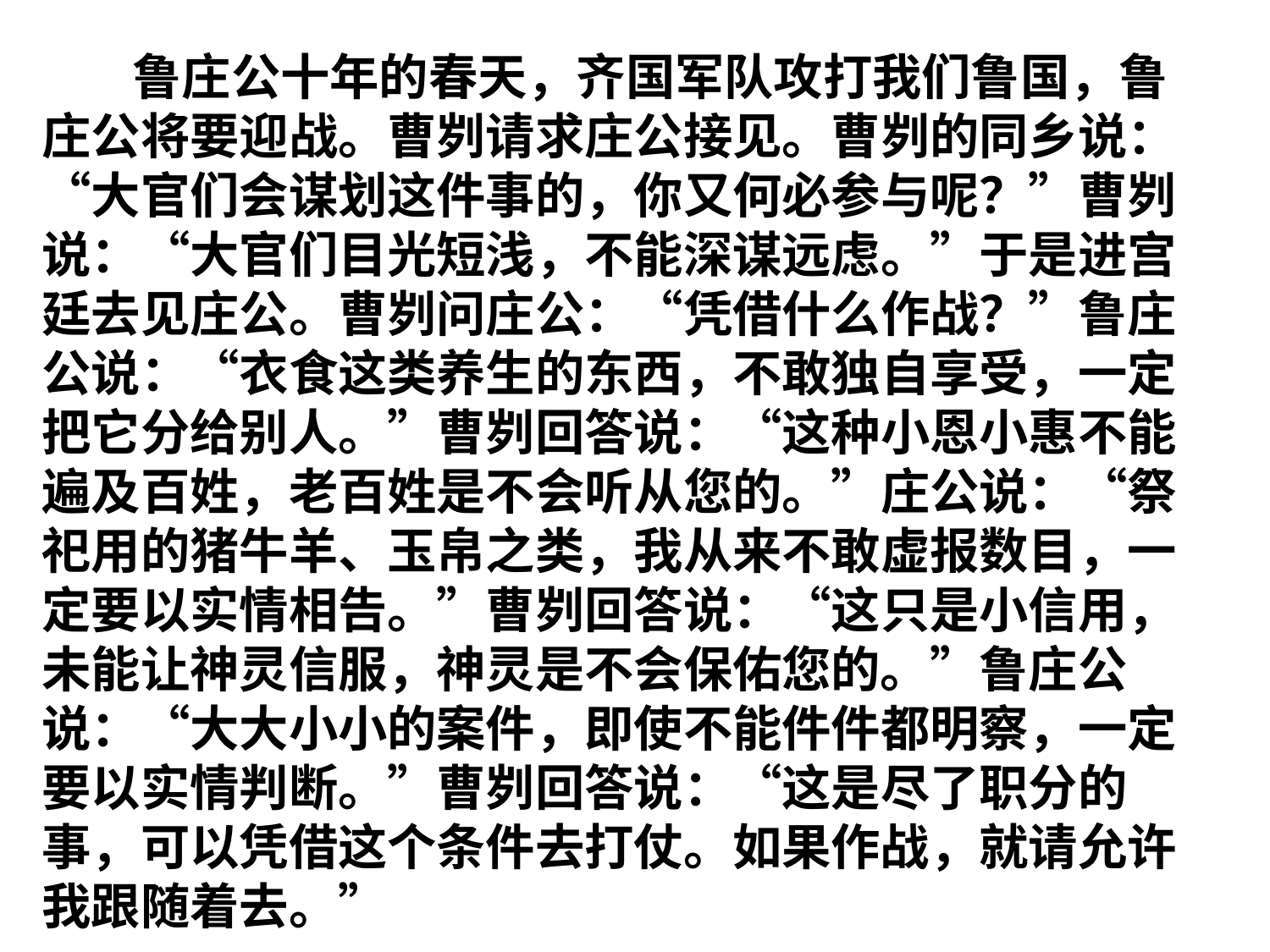

鲁庄公十年的春天，齐国军队攻打我们鲁国，鲁庄公将要迎战。曹刿请求庄公接见。曹刿的同乡说：“大官们会谋划这件事的，你又何必参与呢？”曹刿说：“大官们目光短浅，不能深谋远虑。”于是进宫廷去见庄公。曹刿问庄公：“凭借什么作战？”鲁庄公说：“衣食这类养生的东西，不敢独自享受，一定把它分给别人。”曹刿回答说：“这种小恩小惠不能遍及百姓，老百姓是不会听从您的。”庄公说：“祭祀用的猪牛羊、玉帛之类，我从来不敢虚报数目，一定要以实情相告。”曹刿回答说：“这只是小信用，未能让神灵信服，神灵是不会保佑您的。”鲁庄公说：“大大小小的案件，即使不能件件都明察，一定要以实情判断。”曹刿回答说：“这是尽了职分的事，可以凭借这个条件去打仗。如果作战，就请允许我跟随着去。”